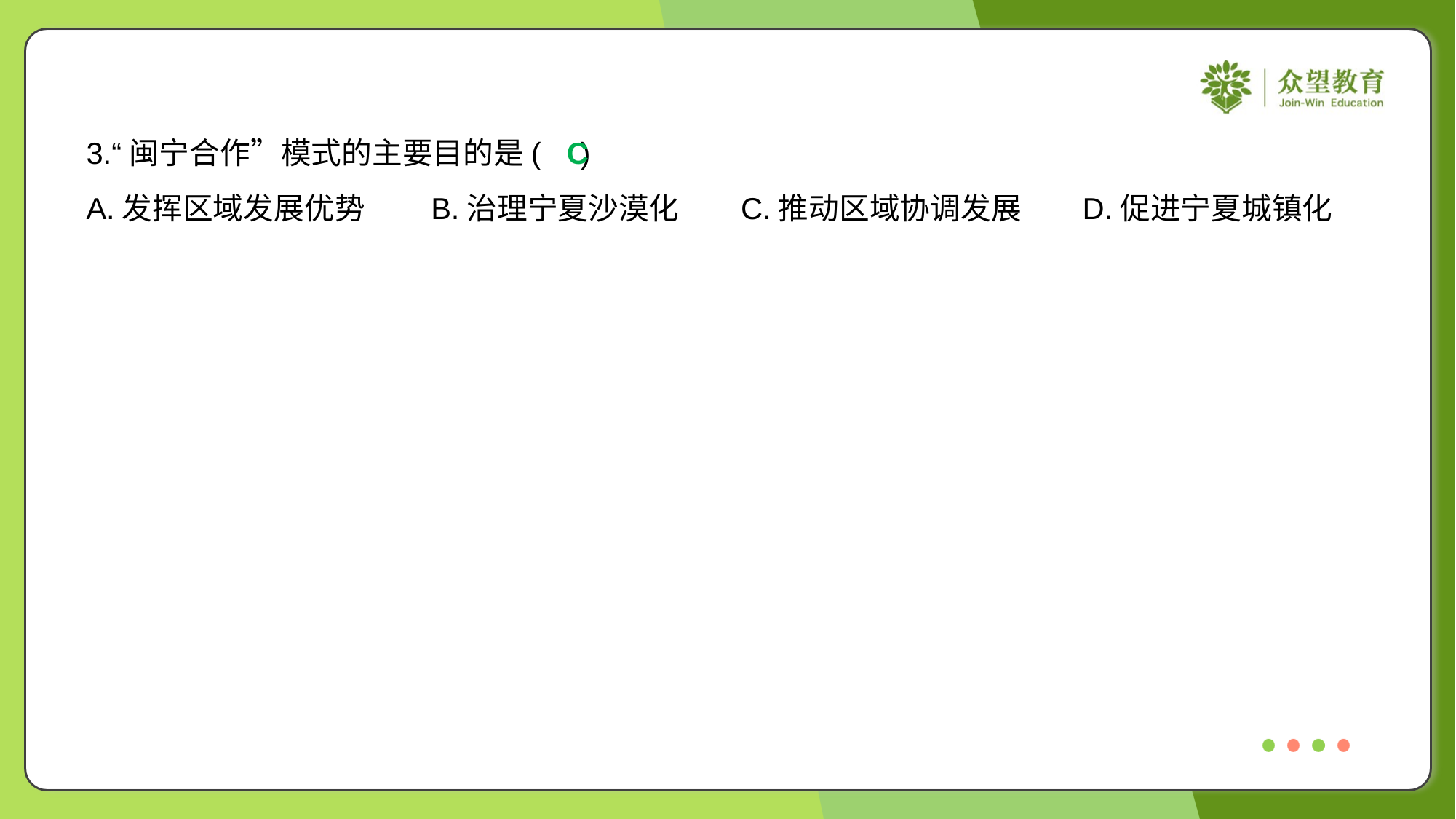

3.“闽宁合作”模式的主要目的是(     )
C
A.发挥区域发展优势	B.治理宁夏沙漠化	C.推动区域协调发展	D.促进宁夏城镇化